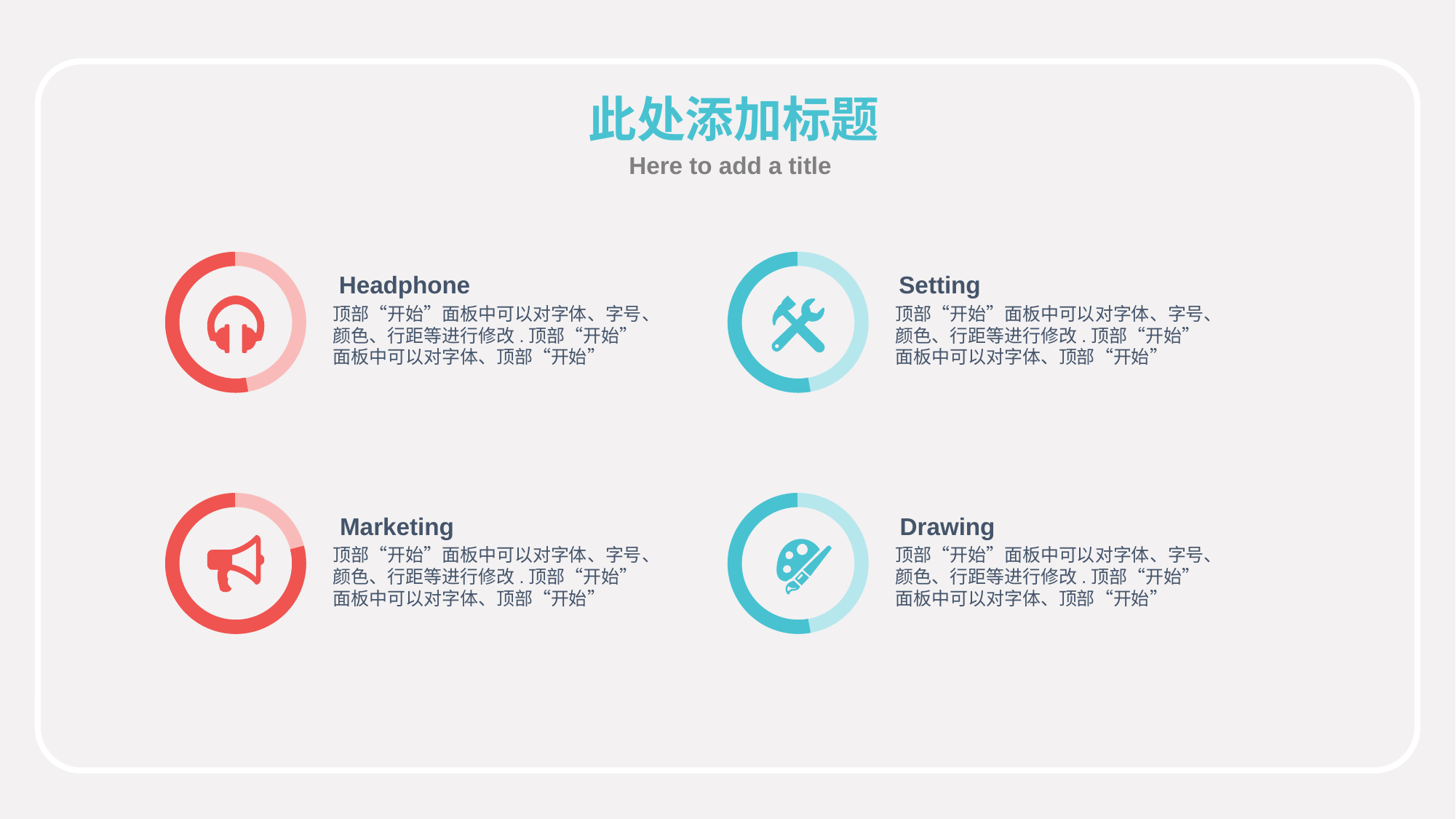

此处添加标题
Here to add a title

Headphone
顶部“开始”面板中可以对字体、字号、颜色、行距等进行修改.顶部“开始”面板中可以对字体、顶部“开始”
Setting
顶部“开始”面板中可以对字体、字号、颜色、行距等进行修改.顶部“开始”面板中可以对字体、顶部“开始”

Marketing
顶部“开始”面板中可以对字体、字号、颜色、行距等进行修改.顶部“开始”面板中可以对字体、顶部“开始”
Drawing
顶部“开始”面板中可以对字体、字号、颜色、行距等进行修改.顶部“开始”面板中可以对字体、顶部“开始”